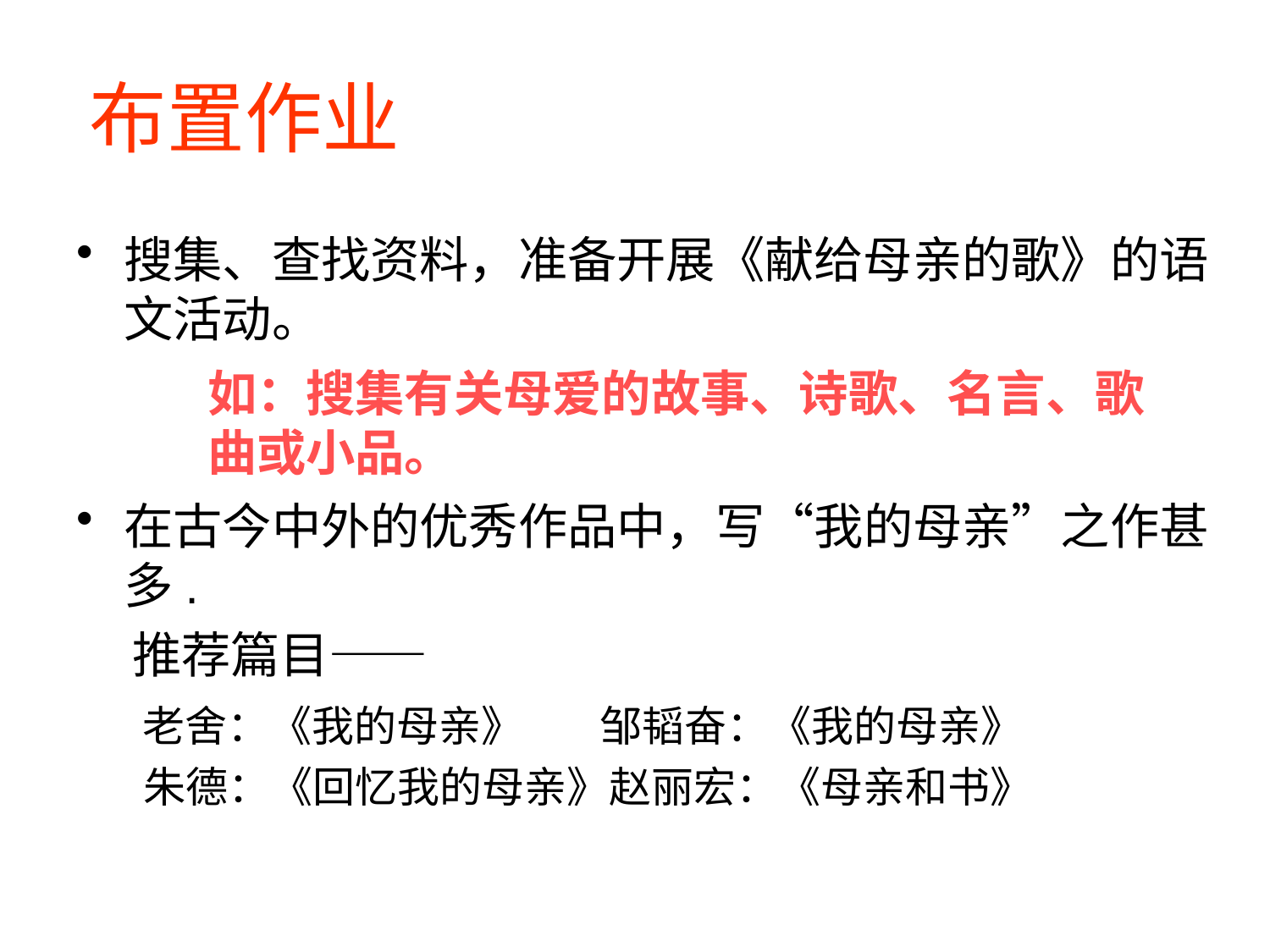

布置作业
搜集、查找资料，准备开展《献给母亲的歌》的语文活动。

在古今中外的优秀作品中，写“我的母亲”之作甚多.
    推荐篇目——
     老舍：《我的母亲》        邹韬奋：《我的母亲》
      朱德：《回忆我的母亲》赵丽宏：《母亲和书》

如：搜集有关母爱的故事、诗歌、名言、歌曲或小品。